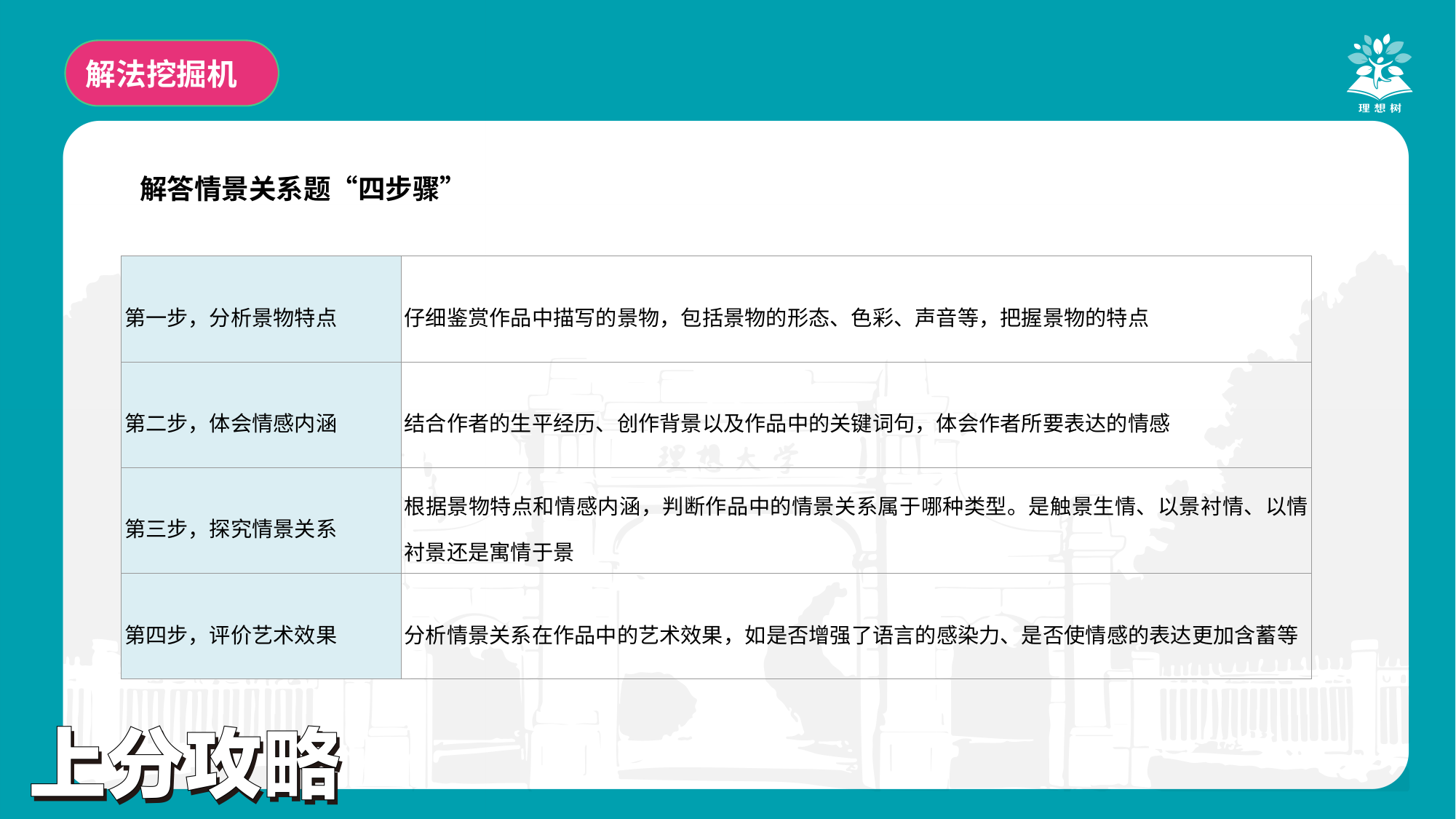

解法挖掘机
解答情景关系题“四步骤”
| 第一步，分析景物特点 | 仔细鉴赏作品中描写的景物，包括景物的形态、色彩、声音等，把握景物的特点 |
| --- | --- |
| 第二步，体会情感内涵 | 结合作者的生平经历、创作背景以及作品中的关键词句，体会作者所要表达的情感 |
| 第三步，探究情景关系 | 根据景物特点和情感内涵，判断作品中的情景关系属于哪种类型。是触景生情、以景衬情、以情衬景还是寓情于景 |
| 第四步，评价艺术效果 | 分析情景关系在作品中的艺术效果，如是否增强了语言的感染力、是否使情感的表达更加含蓄等 |